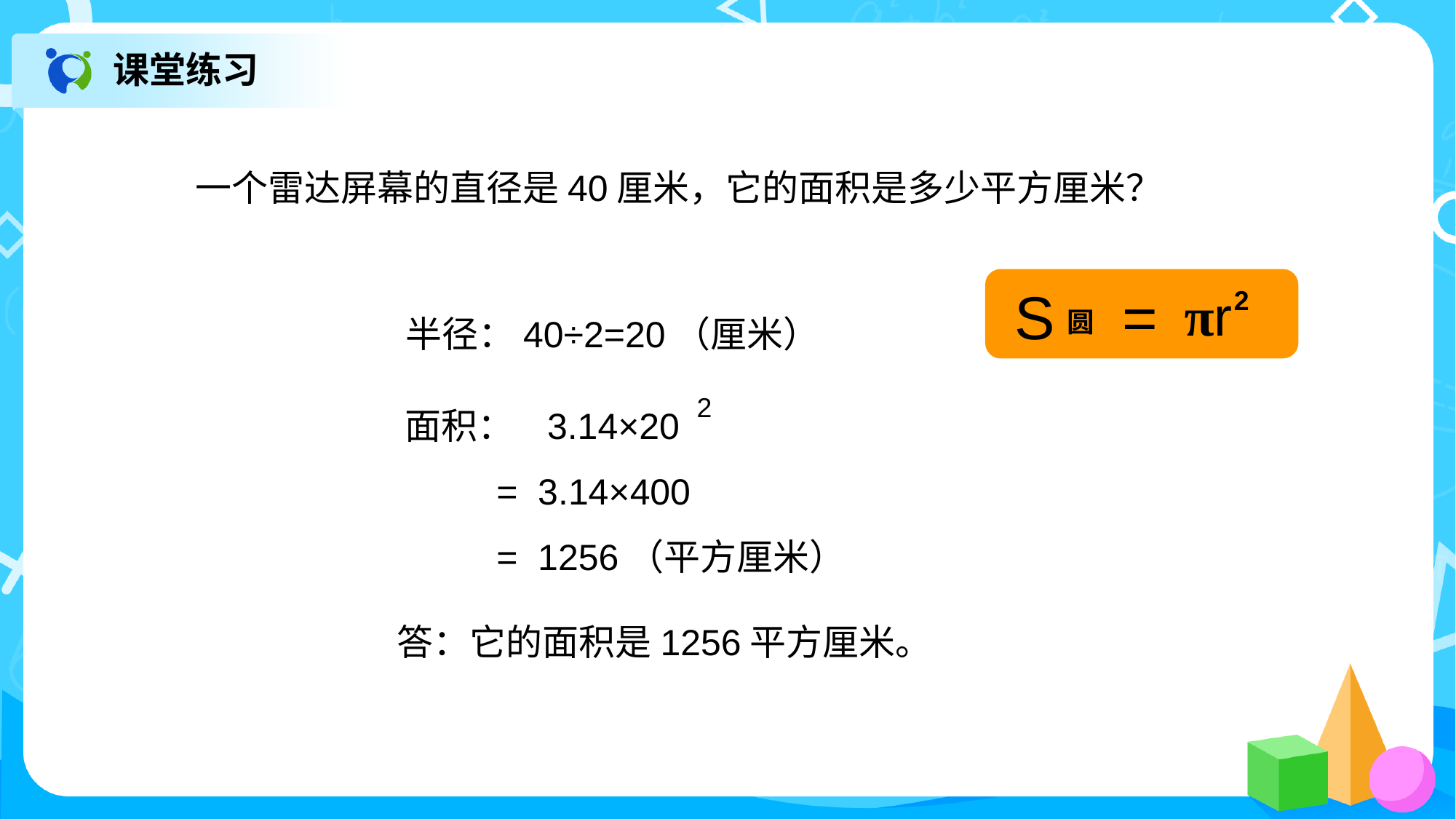

课堂练习
一个雷达屏幕的直径是40厘米，它的面积是多少平方厘米？

S    =
圆
  πr
2
半径：40÷2=20（厘米）
面积：   3.14×20
         =  3.14×400
         =  1256（平方厘米）
2
答：它的面积是1256平方厘米。